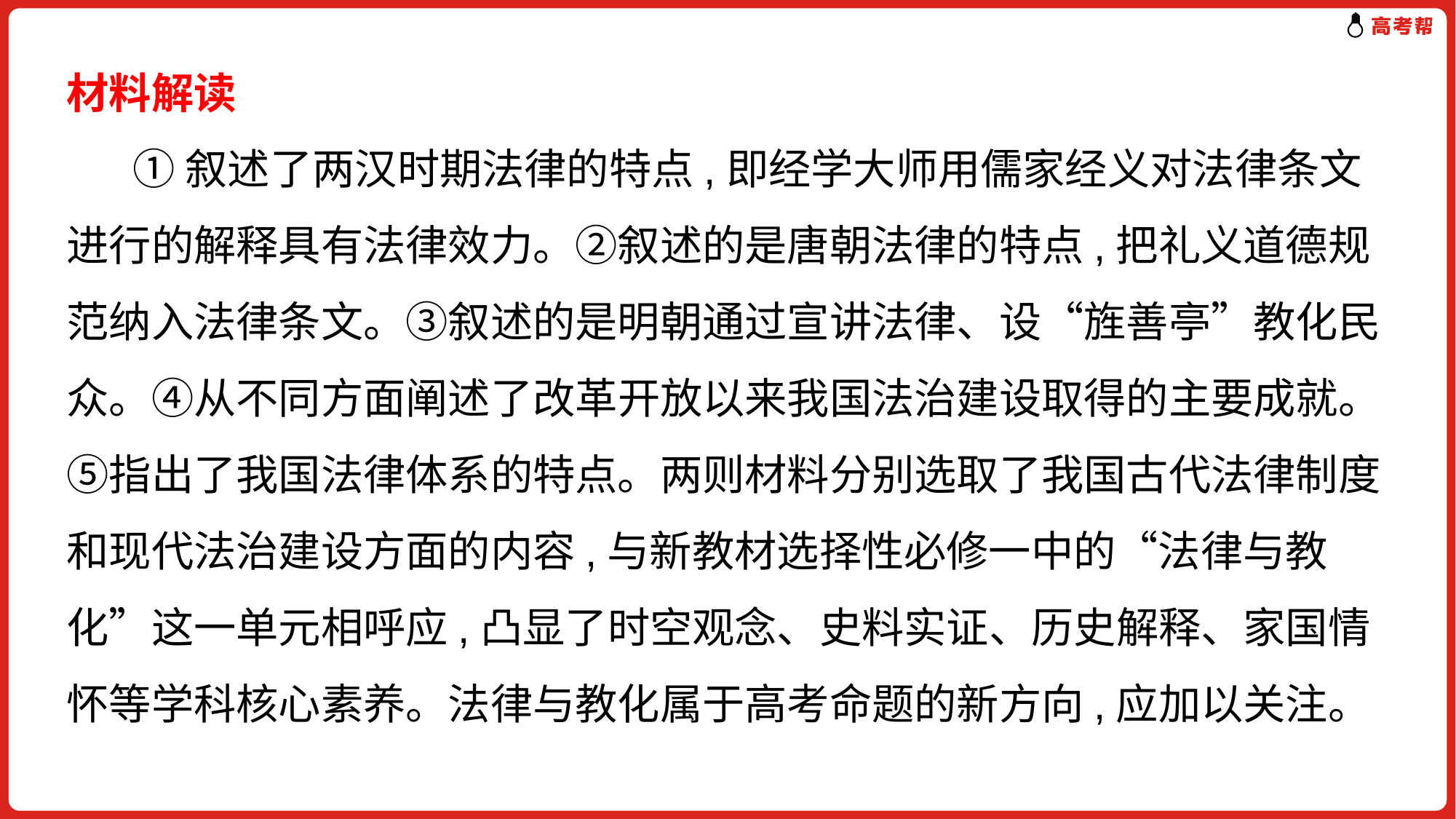

材料解读
       ①叙述了两汉时期法律的特点,即经学大师用儒家经义对法律条文进行的解释具有法律效力。②叙述的是唐朝法律的特点,把礼义道德规范纳入法律条文。③叙述的是明朝通过宣讲法律、设“旌善亭”教化民众。④从不同方面阐述了改革开放以来我国法治建设取得的主要成就。⑤指出了我国法律体系的特点。两则材料分别选取了我国古代法律制度和现代法治建设方面的内容,与新教材选择性必修一中的“法律与教化”这一单元相呼应,凸显了时空观念、史料实证、历史解释、家国情怀等学科核心素养。法律与教化属于高考命题的新方向,应加以关注。